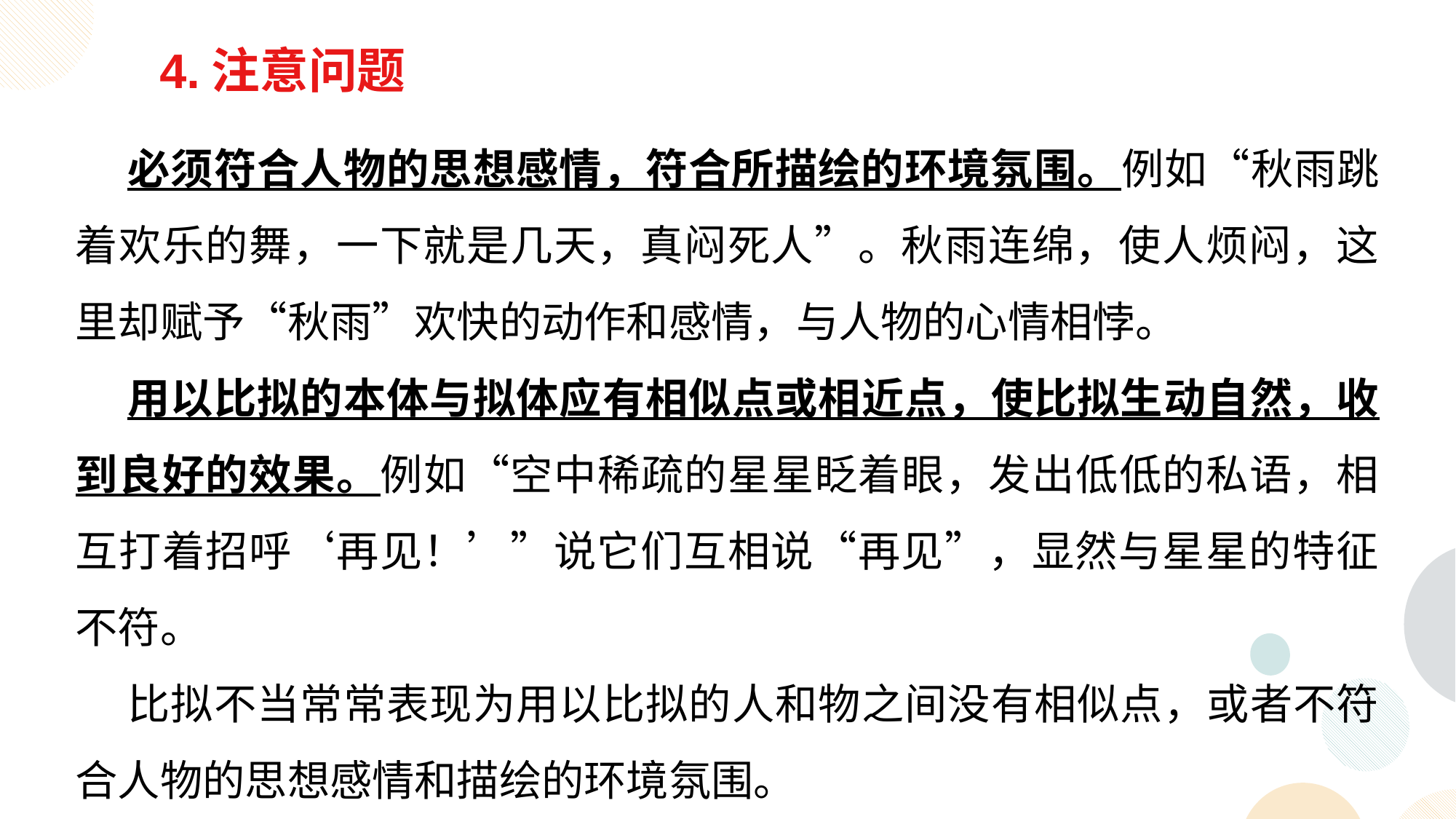

4.注意问题
    必须符合人物的思想感情，符合所描绘的环境氛围。例如“秋雨跳着欢乐的舞，一下就是几天，真闷死人”。秋雨连绵，使人烦闷，这里却赋予“秋雨”欢快的动作和感情，与人物的心情相悖。
    用以比拟的本体与拟体应有相似点或相近点，使比拟生动自然，收到良好的效果。例如“空中稀疏的星星眨着眼，发出低低的私语，相互打着招呼‘再见！’”说它们互相说“再见”，显然与星星的特征不符。
    比拟不当常常表现为用以比拟的人和物之间没有相似点，或者不符合人物的思想感情和描绘的环境氛围。